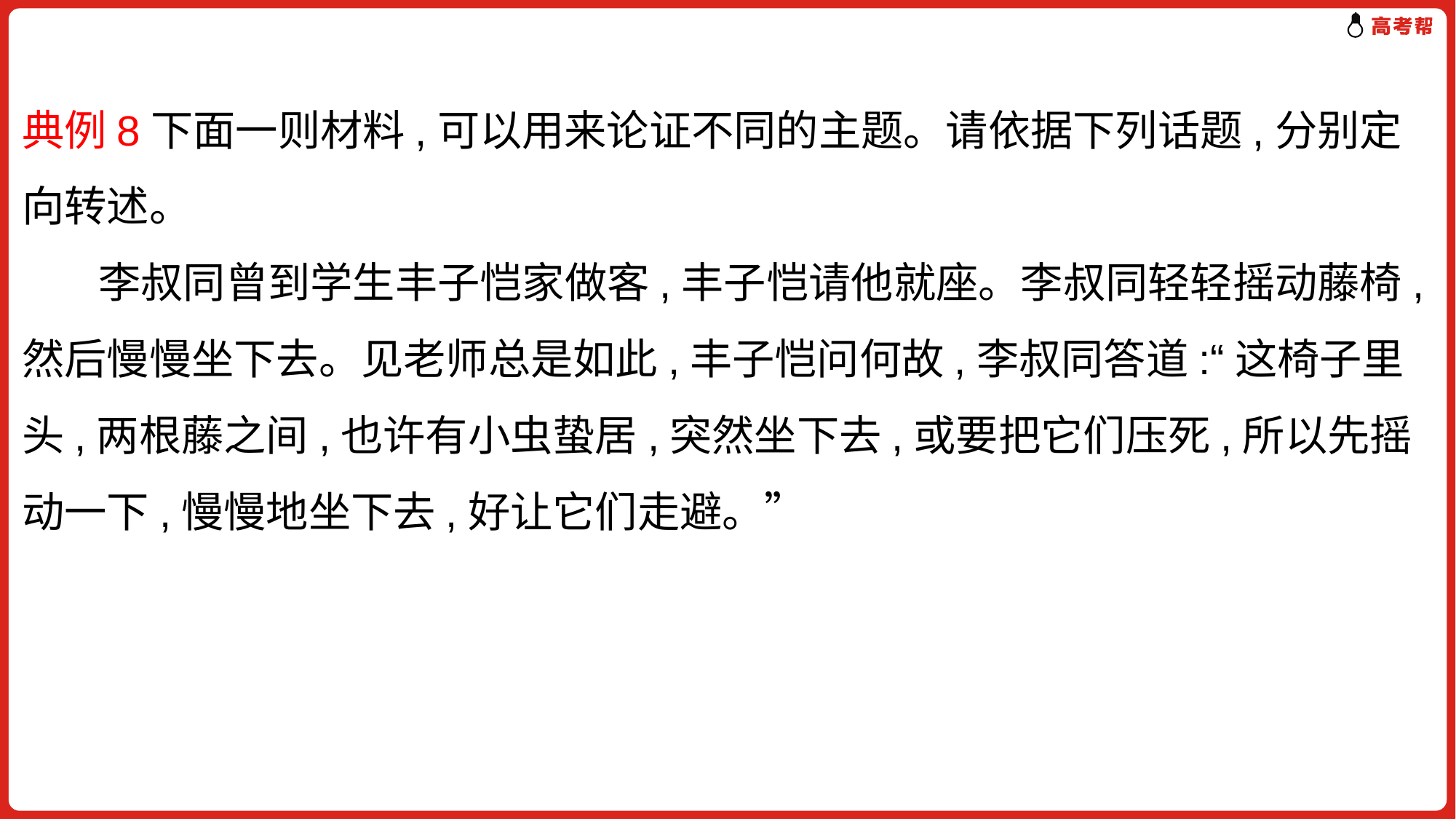

典例8下面一则材料,可以用来论证不同的主题。请依据下列话题,分别定向转述。
       李叔同曾到学生丰子恺家做客,丰子恺请他就座。李叔同轻轻摇动藤椅,然后慢慢坐下去。见老师总是如此,丰子恺问何故,李叔同答道:“这椅子里头,两根藤之间,也许有小虫蛰居,突然坐下去,或要把它们压死,所以先摇动一下,慢慢地坐下去,好让它们走避。”